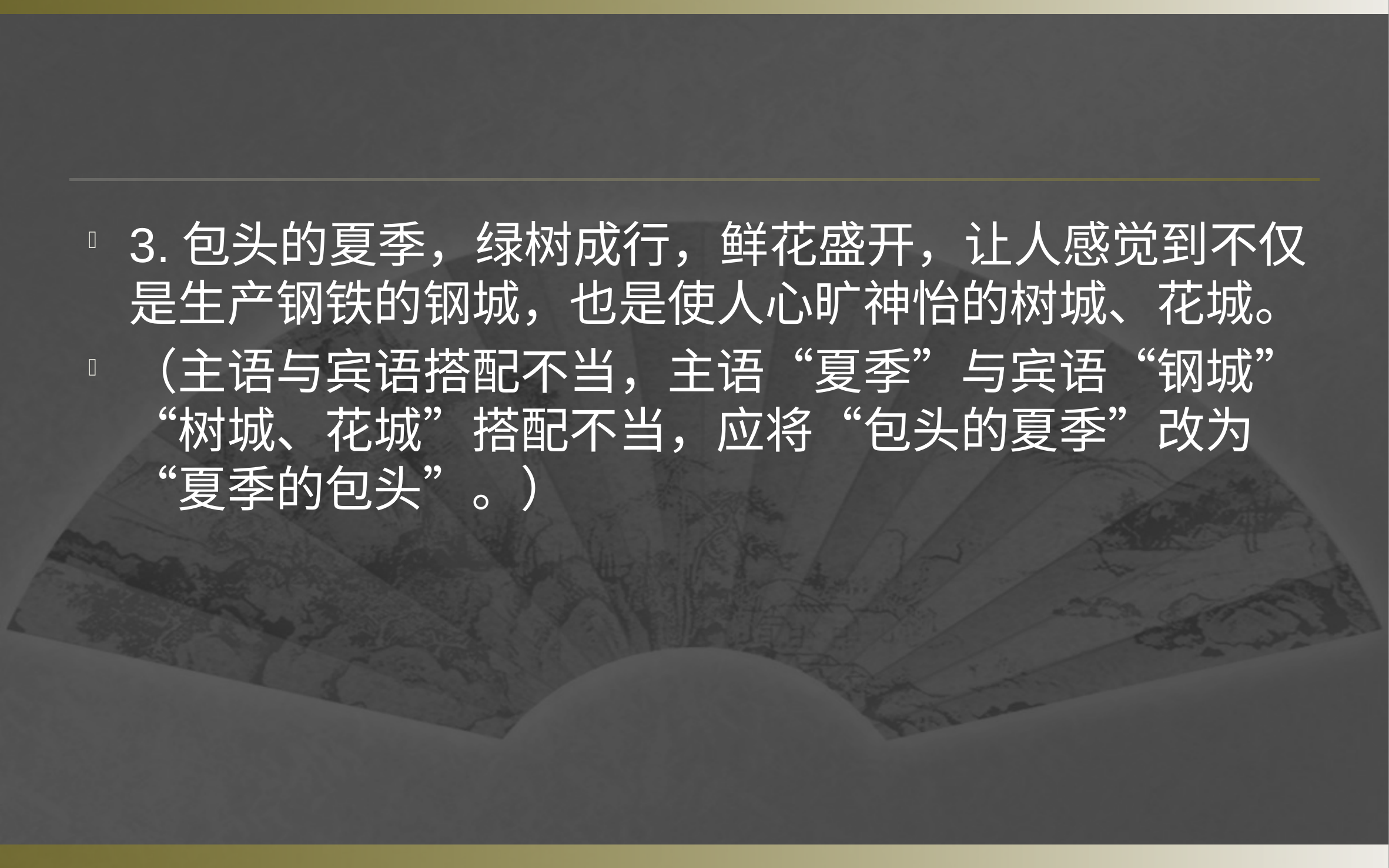

3.包头的夏季，绿树成行，鲜花盛开，让人感觉到不仅是生产钢铁的钢城，也是使人心旷神怡的树城、花城。
（主语与宾语搭配不当，主语“夏季”与宾语“钢城”“树城、花城”搭配不当，应将“包头的夏季”改为“夏季的包头”。）